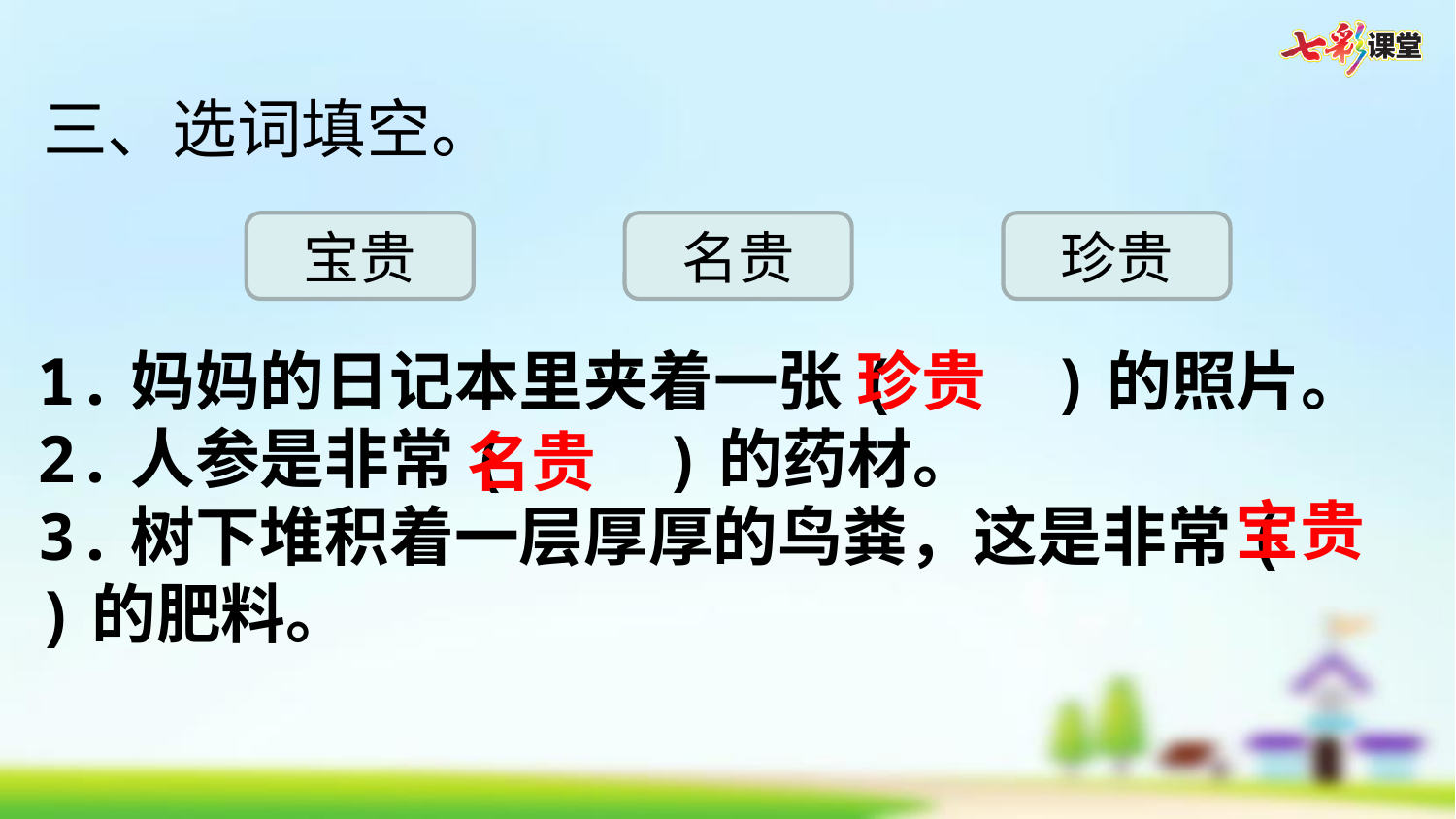

三、选词填空。
宝贵
名贵
珍贵
1.妈妈的日记本里夹着一张(    )的照片。
2.人参是非常(    )的药材。
3.树下堆积着一层厚厚的鸟粪，这是非常(    )的肥料。
珍贵
名贵
宝贵